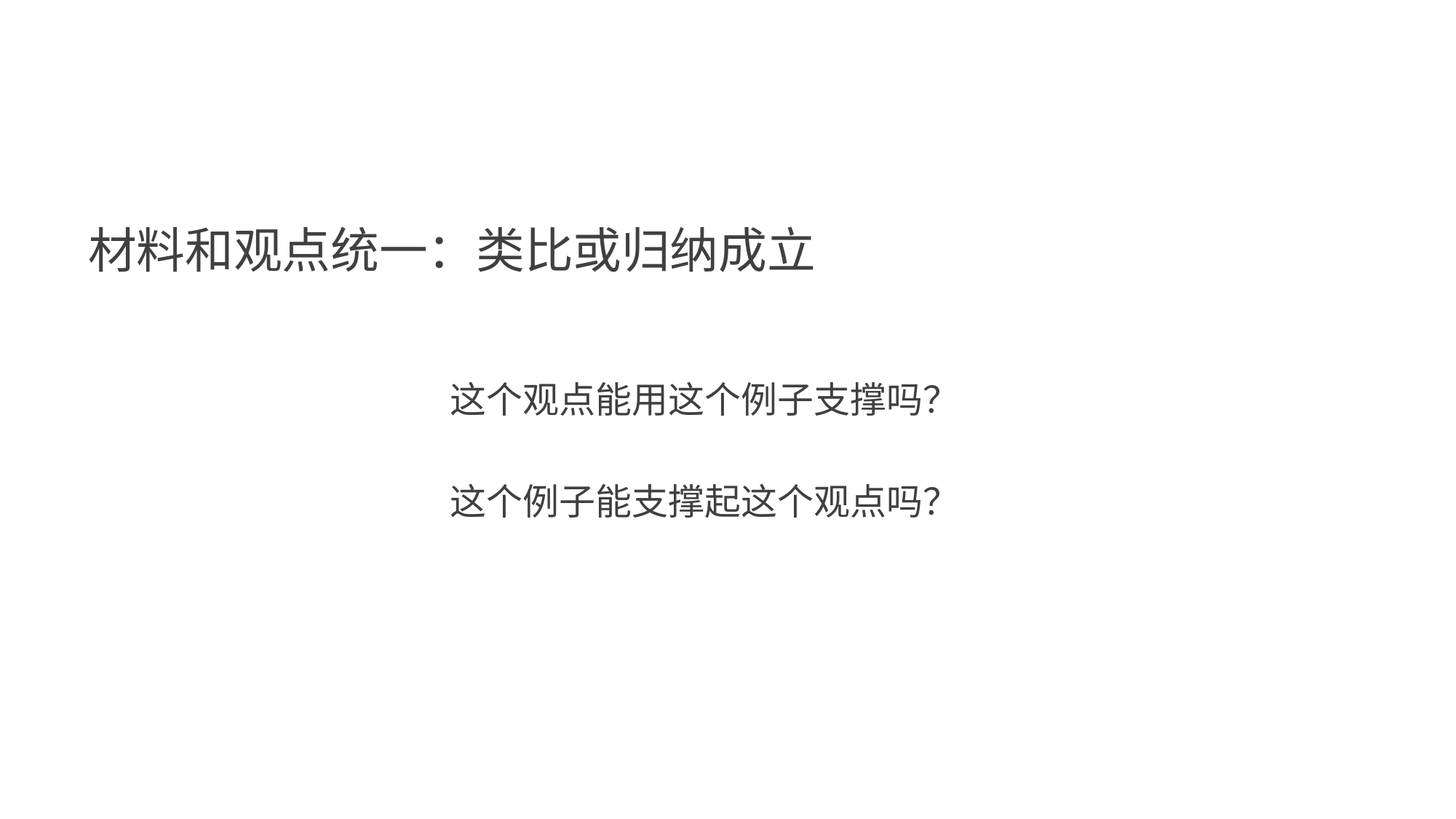

材料和观点统一：类比或归纳成立
这个观点能用这个例子支撑吗？
这个例子能支撑起这个观点吗？